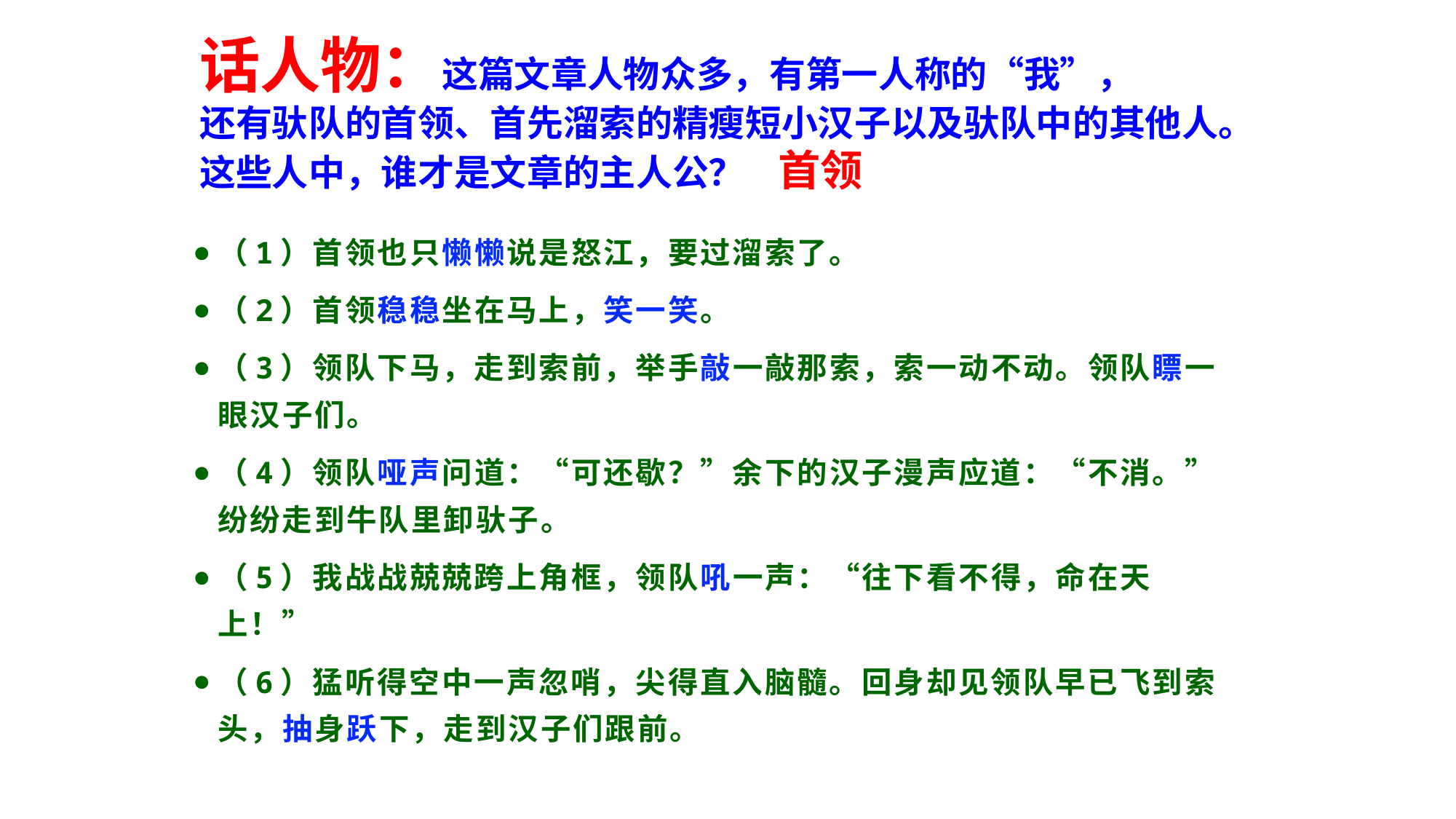

#
话人物：这篇文章人物众多，有第一人称的“我”，
还有驮队的首领、首先溜索的精瘦短小汉子以及驮队中的其他人。
这些人中，谁才是文章的主人公？    首领
（1）首领也只懒懒说是怒江，要过溜索了。
（2）首领稳稳坐在马上，笑一笑。
（3）领队下马，走到索前，举手敲一敲那索，索一动不动。领队瞟一眼汉子们。
（4）领队哑声问道：“可还歇？”余下的汉子漫声应道：“不消。”纷纷走到牛队里卸驮子。
（5）我战战兢兢跨上角框，领队吼一声：“往下看不得，命在天上！”
（6）猛听得空中一声忽哨，尖得直入脑髓。回身却见领队早已飞到索头，抽身跃下，走到汉子们跟前。